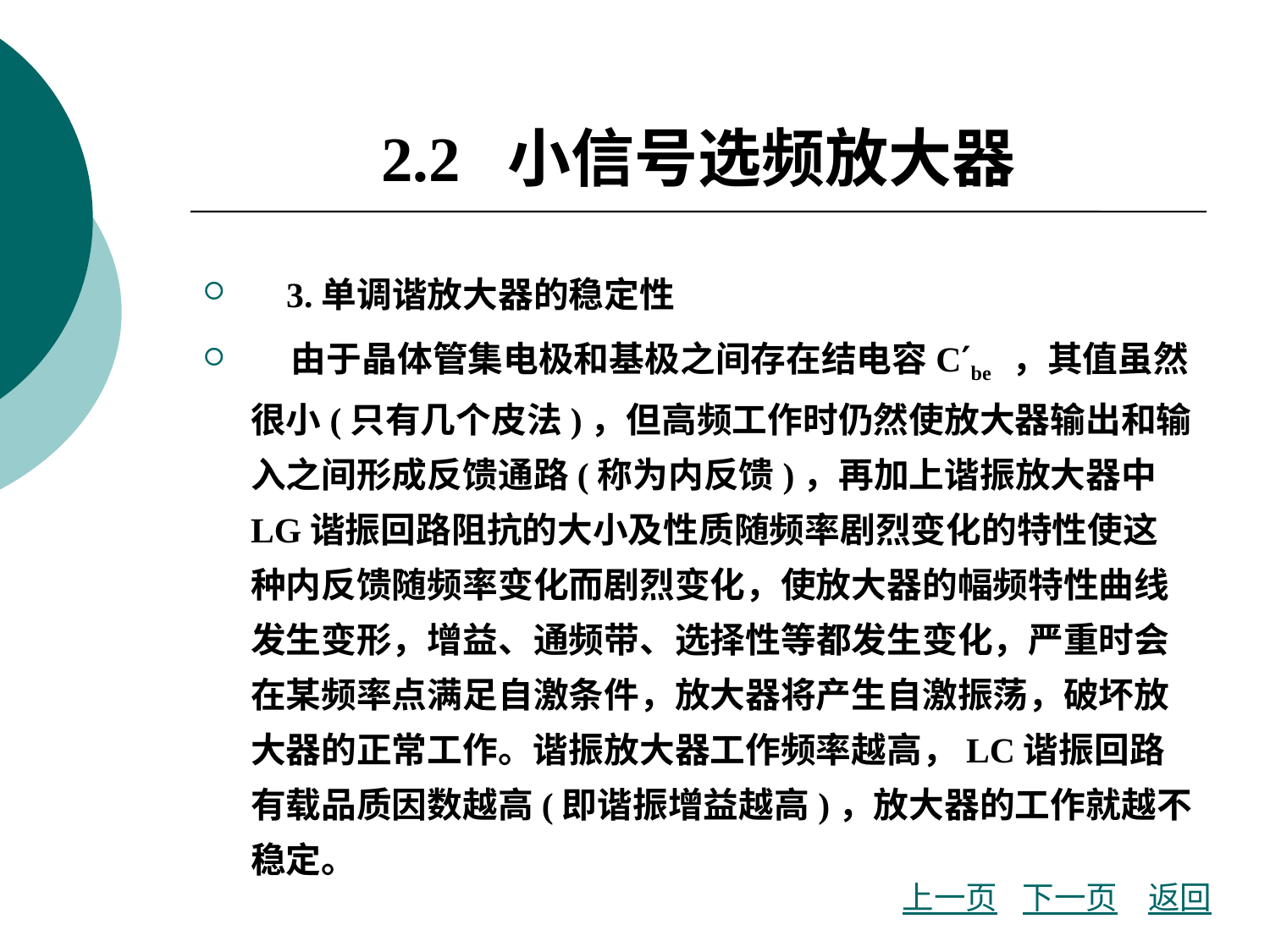

# 2.2  小信号选频放大器
    3.单调谐放大器的稳定性
    由于晶体管集电极和基极之间存在结电容C′be ，其值虽然很小(只有几个皮法)，但高频工作时仍然使放大器输出和输入之间形成反馈通路(称为内反馈)，再加上谐振放大器中LG谐振回路阻抗的大小及性质随频率剧烈变化的特性使这种内反馈随频率变化而剧烈变化，使放大器的幅频特性曲线发生变形，增益、通频带、选择性等都发生变化，严重时会在某频率点满足自激条件，放大器将产生自激振荡，破坏放大器的正常工作。谐振放大器工作频率越高，LC谐振回路有载品质因数越高(即谐振增益越高)，放大器的工作就越不稳定。
上一页
下一页
返回